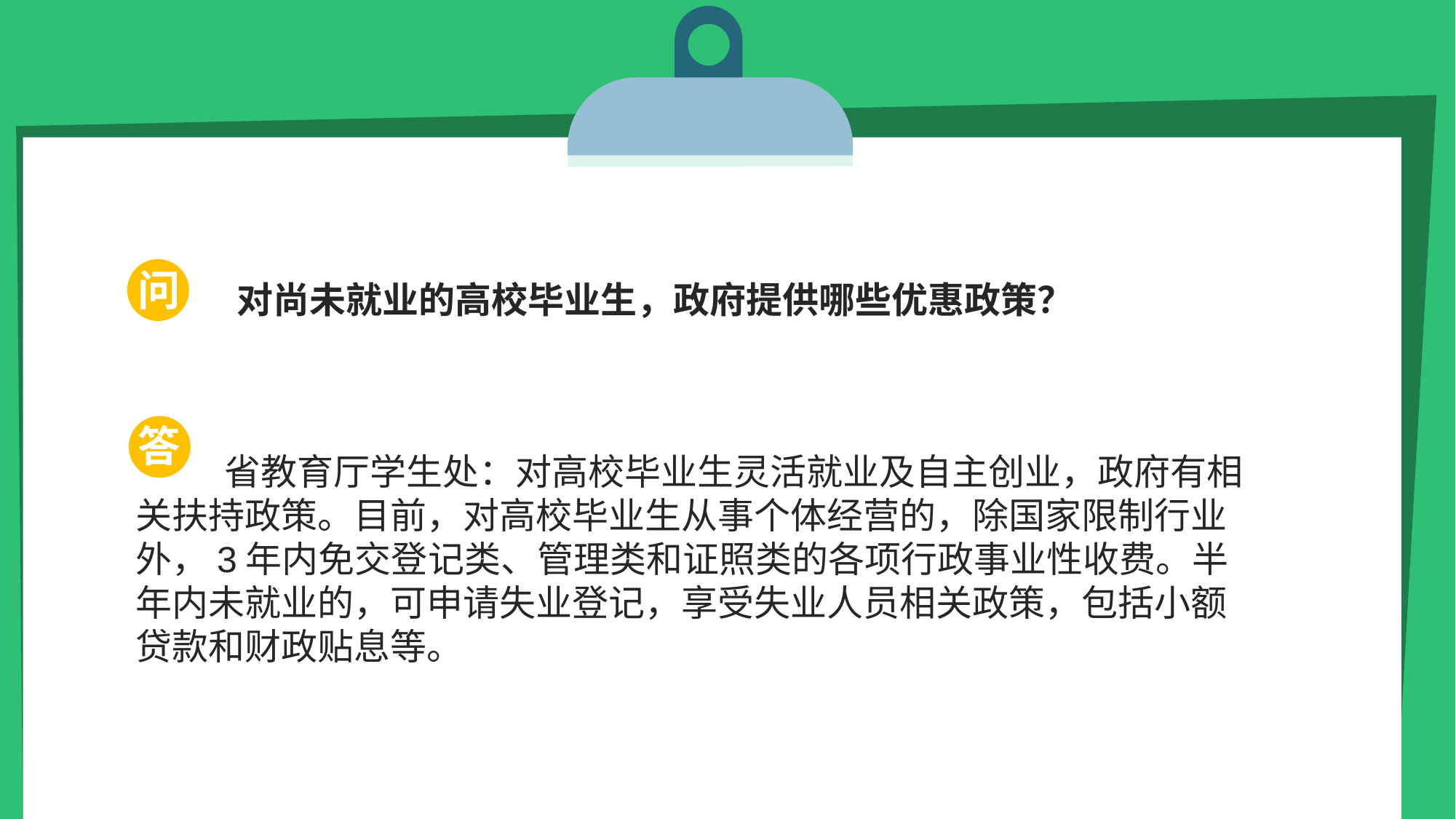

问

对尚未就业的高校毕业生，政府提供哪些优惠政策？
　　  省教育厅学生处：对高校毕业生灵活就业及自主创业，政府有相关扶持政策。目前，对高校毕业生从事个体经营的，除国家限制行业外，3年内免交登记类、管理类和证照类的各项行政事业性收费。半年内未就业的，可申请失业登记，享受失业人员相关政策，包括小额贷款和财政贴息等。
答